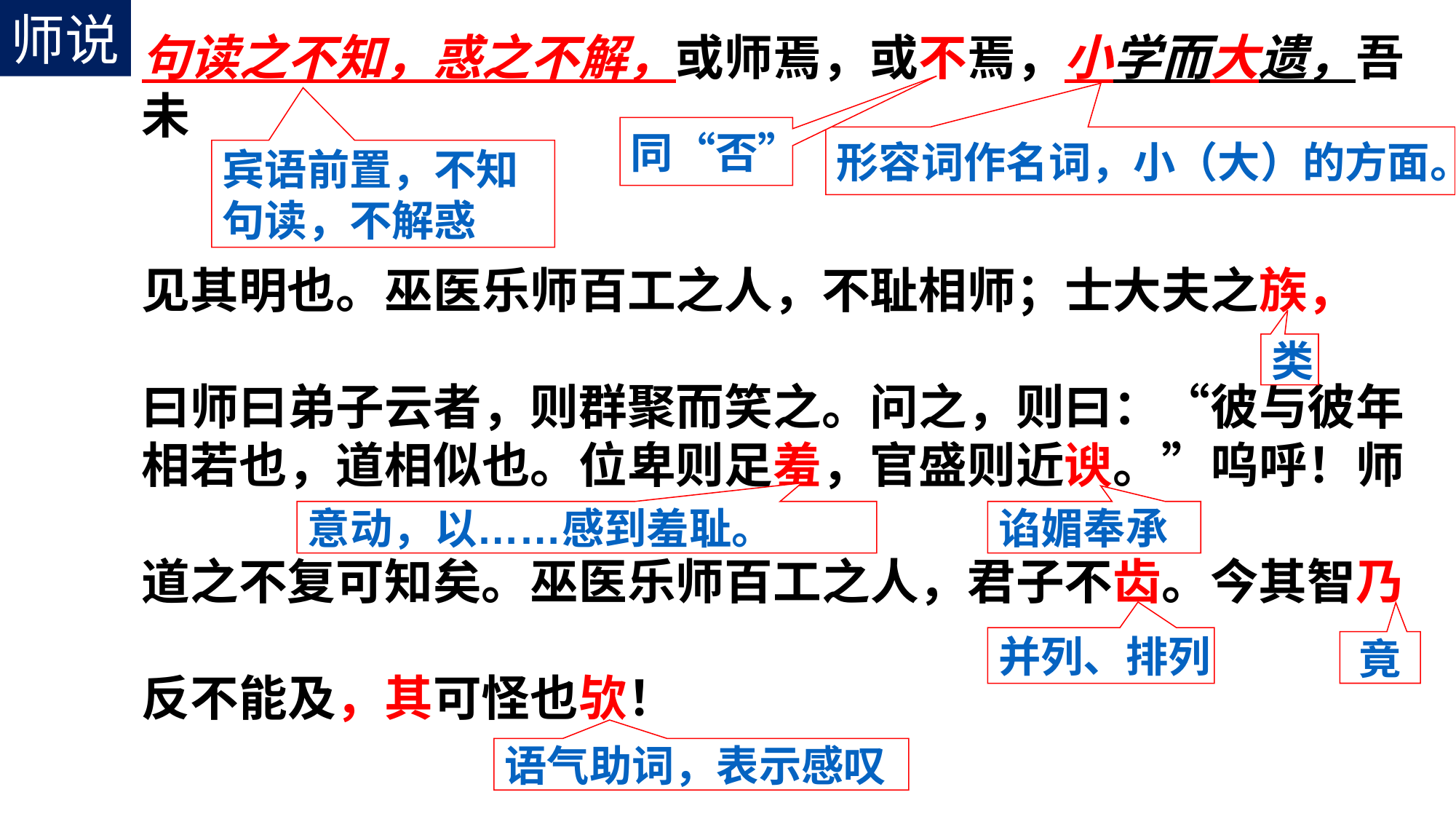

师说
句读之不知，惑之不解，或师焉，或不焉，小学而大遗，吾未

见其明也。巫医乐师百工之人，不耻相师；士大夫之族，

曰师曰弟子云者，则群聚而笑之。问之，则曰：“彼与彼年相若也，道相似也。位卑则足羞，官盛则近谀。”呜呼！师

道之不复可知矣。巫医乐师百工之人，君子不齿。今其智乃

反不能及，其可怪也欤！
同“否”
形容词作名词，小（大）的方面。
宾语前置，不知
句读，不解惑

类
意动，以……感到羞耻。
谄媚奉承
并列、排列
竟
语气助词，表示感叹